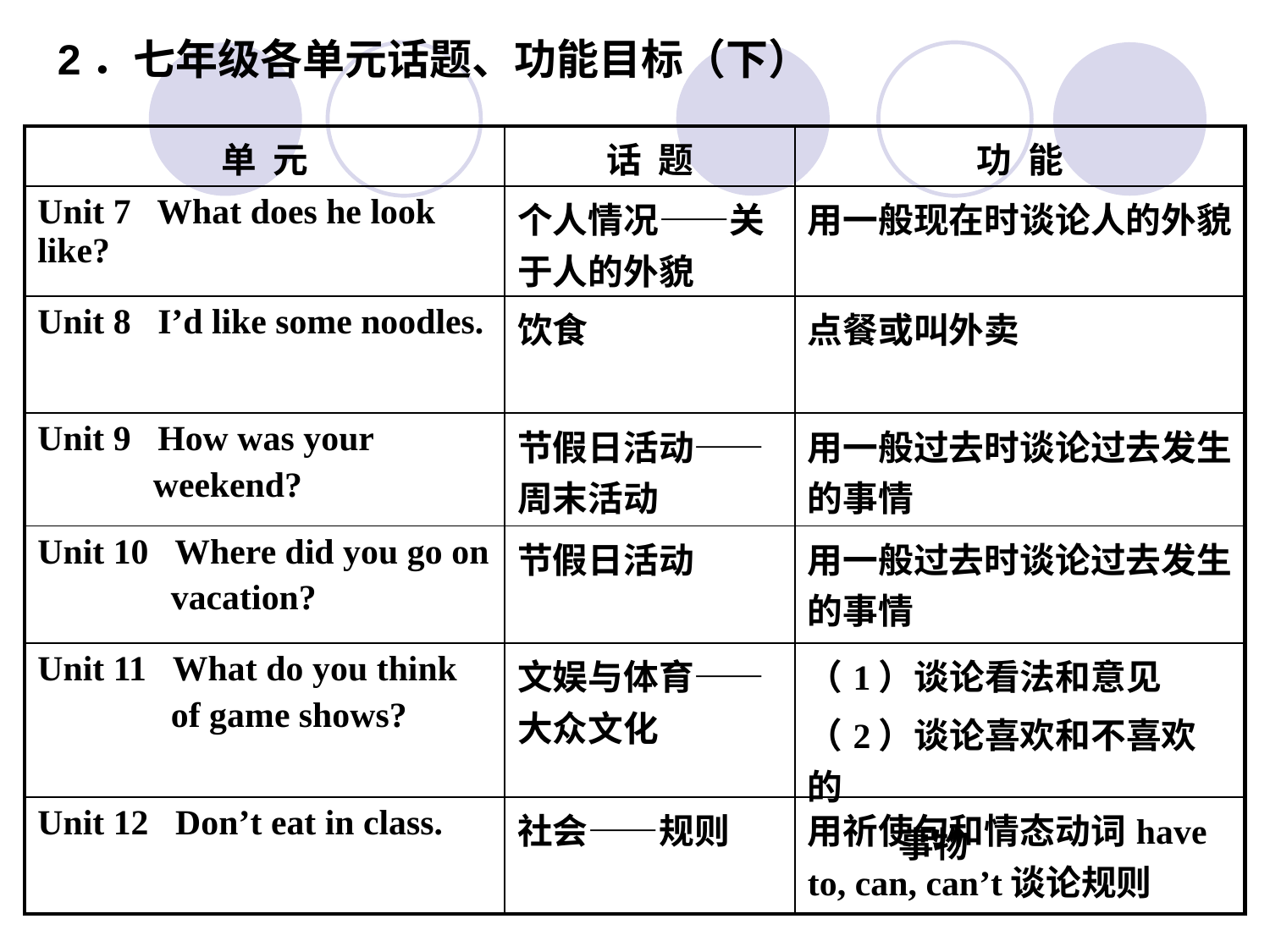

2．七年级各单元话题、功能目标（下）
| 单 元 | 话 题 | 功 能 |
| --- | --- | --- |
| Unit 7 What does he look like? | 个人情况——关于人的外貌 | 用一般现在时谈论人的外貌 |
| Unit 8 I’d like some noodles. | 饮食 | 点餐或叫外卖 |
| Unit 9 How was your weekend? | 节假日活动——周末活动 | 用一般过去时谈论过去发生的事情 |
| Unit 10 Where did you go on vacation? | 节假日活动 | 用一般过去时谈论过去发生的事情 |
| Unit 11 What do you think of game shows? | 文娱与体育——大众文化 | （1）谈论看法和意见 （2）谈论喜欢和不喜欢的 事物 |
| Unit 12 Don’t eat in class. | 社会——规则 | 用祈使句和情态动词have to, can, can’t谈论规则 |